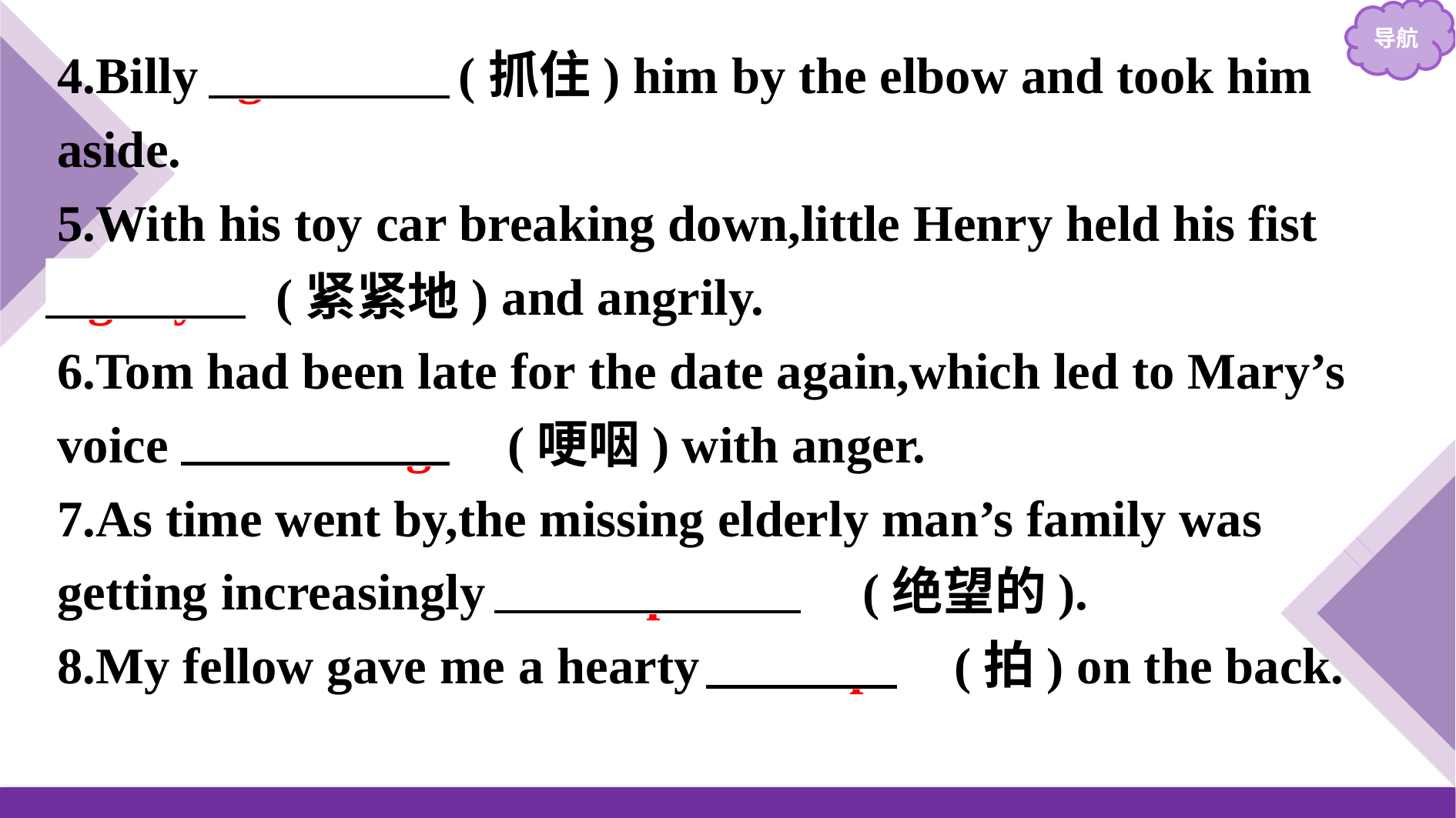

4.Billy   grabbed   (抓住) him by the elbow and took him aside.
5.With his toy car breaking down,little Henry held his fist 　tightly　(紧紧地) and angrily.
6.Tom had been late for the date again,which led to Mary’s voice 　choking　(哽咽) with anger.
7.As time went by,the missing elderly man’s family was getting increasingly 　desperate　(绝望的).
8.My fellow gave me a hearty 　slap　(拍) on the back.